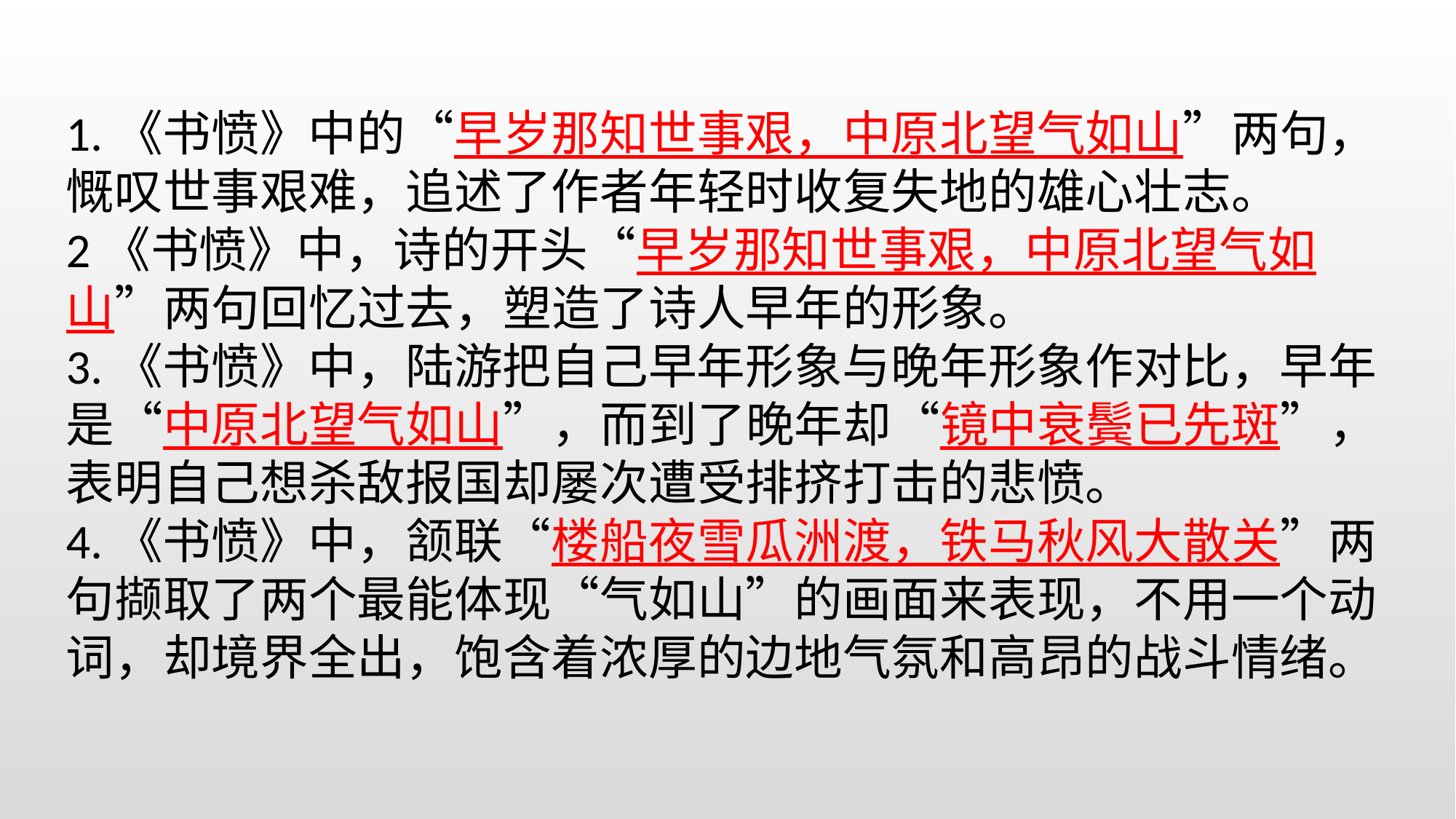

1.《书愤》中的“早岁那知世事艰，中原北望气如山”两句，慨叹世事艰难，追述了作者年轻时收复失地的雄心壮志。
2《书愤》中，诗的开头“早岁那知世事艰，中原北望气如山”两句回忆过去，塑造了诗人早年的形象。
3.《书愤》中，陆游把自己早年形象与晚年形象作对比，早年是“中原北望气如山”，而到了晚年却“镜中衰鬓已先斑”，表明自己想杀敌报国却屡次遭受排挤打击的悲愤。
4.《书愤》中，颔联“楼船夜雪瓜洲渡，铁马秋风大散关”两句撷取了两个最能体现“气如山”的画面来表现，不用一个动词，却境界全出，饱含着浓厚的边地气氛和高昂的战斗情绪。